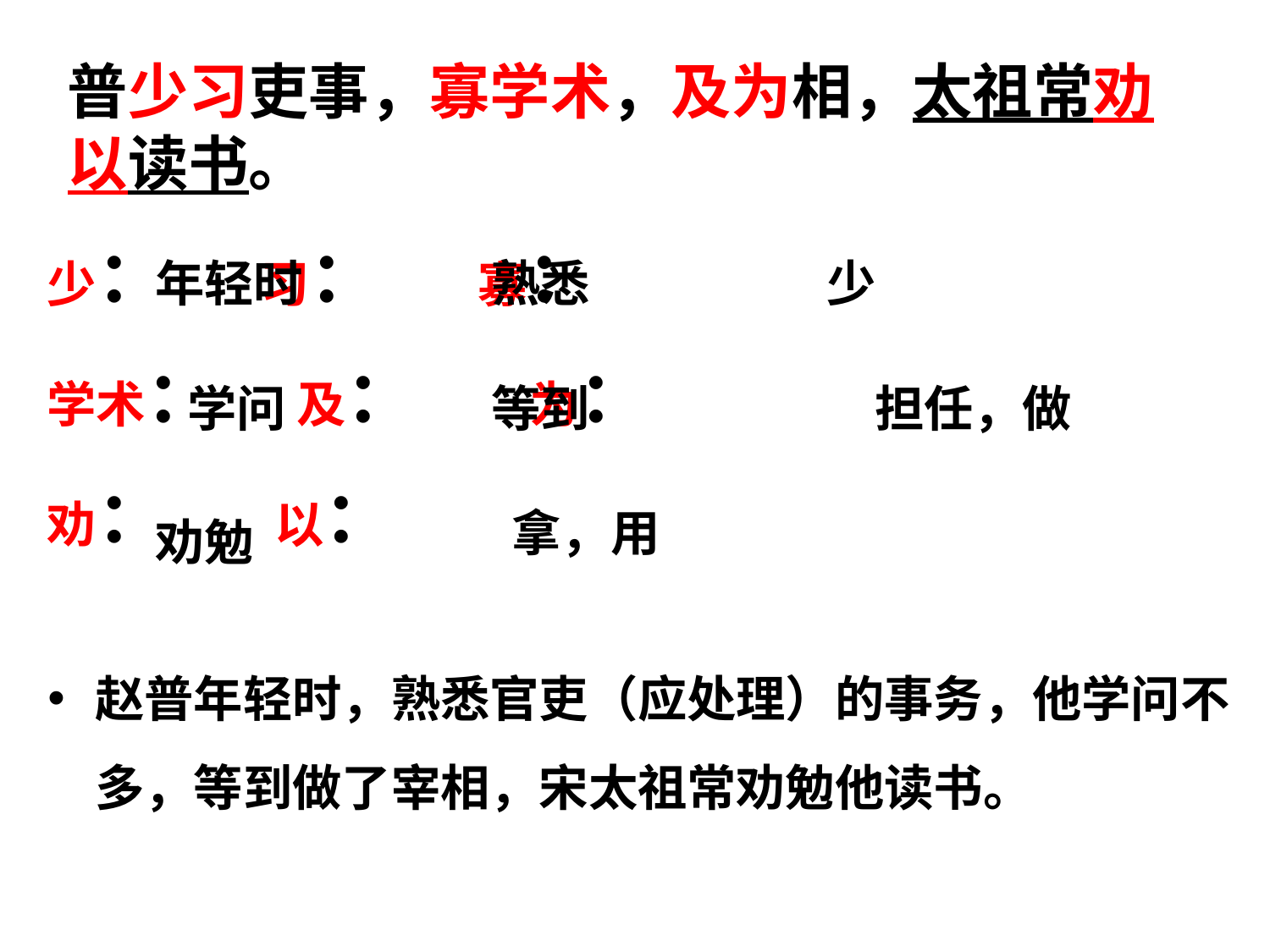

# 普少习吏事，寡学术，及为相，太祖常劝以读书。
少：       习：       寡：
学术：     及：       为：
劝：       以：
年轻时

熟悉
少

学问
担任，做
等到
拿，用
劝勉
赵普年轻时，熟悉官吏（应处理）的事务，他学问不多，等到做了宰相，宋太祖常劝勉他读书。